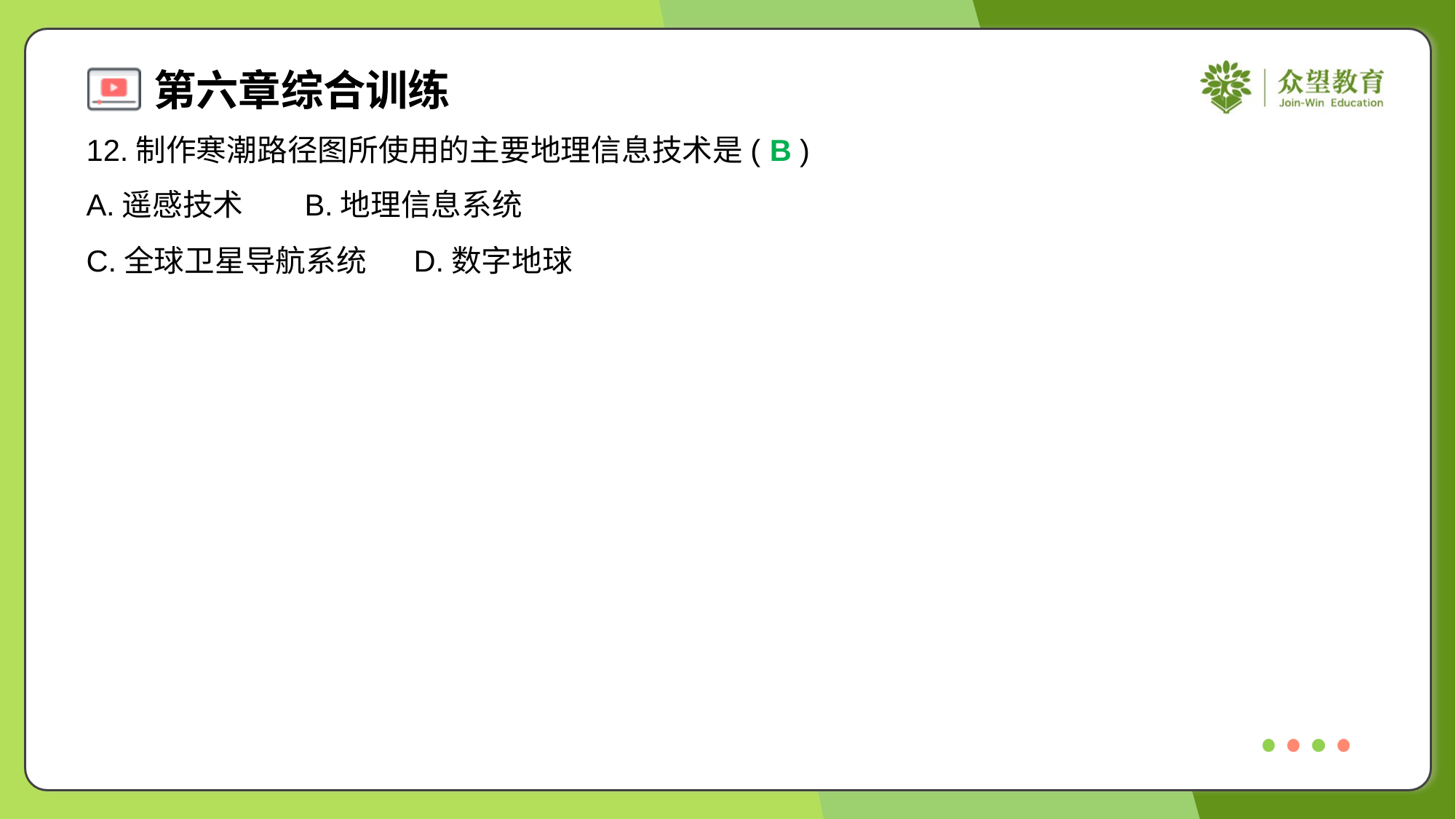

12.制作寒潮路径图所使用的主要地理信息技术是(     )
B
A.遥感技术	B.地理信息系统
C.全球卫星导航系统	D.数字地球